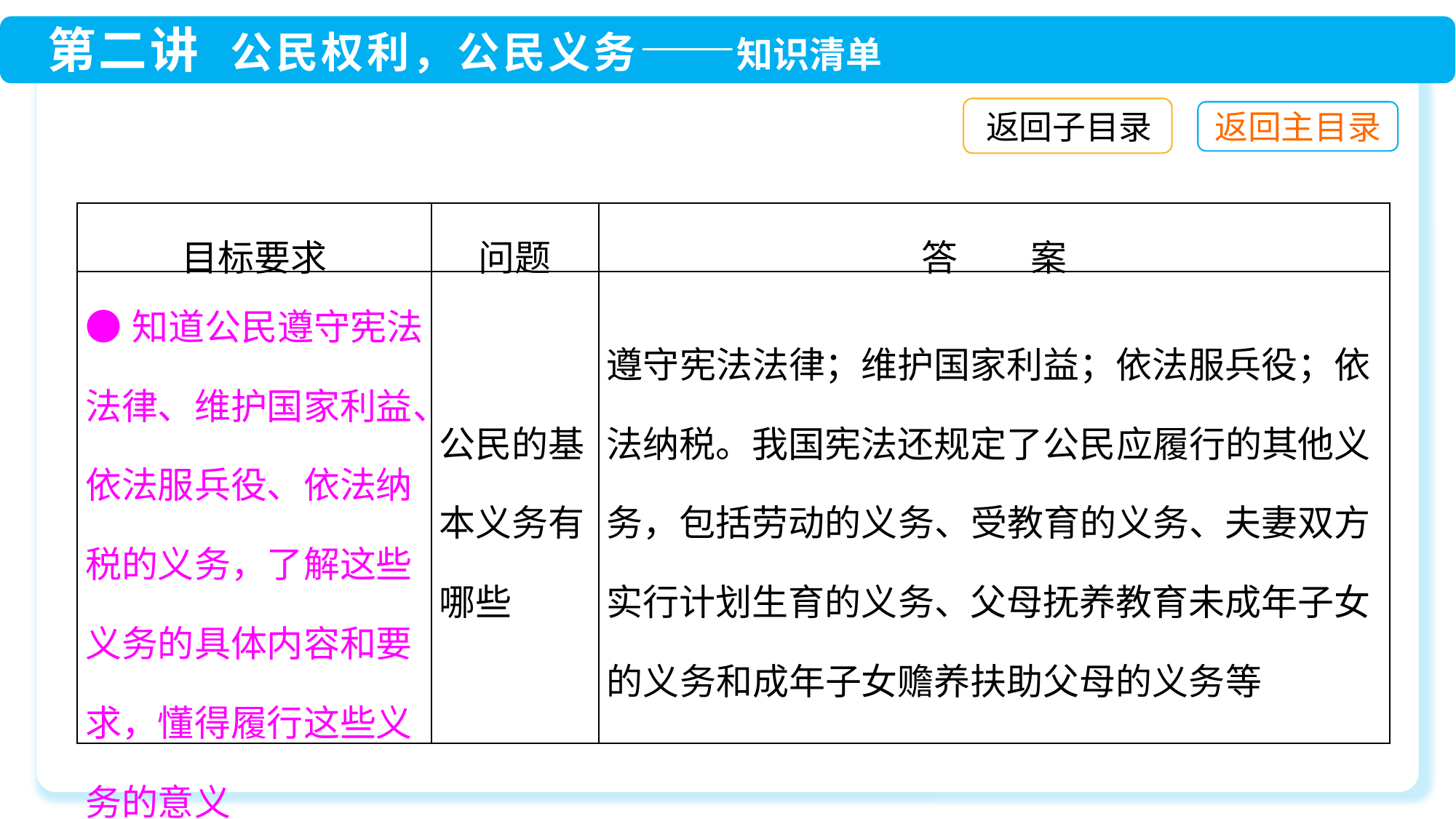

返回子目录
| 目标要求 | 问题 | 答　　案 |
| --- | --- | --- |
| ●知道公民遵守宪法法律、维护国家利益、依法服兵役、依法纳税的义务，了解这些义务的具体内容和要求，懂得履行这些义务的意义 | 公民的基本义务有哪些 | 遵守宪法法律；维护国家利益；依法服兵役；依法纳税。我国宪法还规定了公民应履行的其他义务，包括劳动的义务、受教育的义务、夫妻双方实行计划生育的义务、父母抚养教育未成年子女的义务和成年子女赡养扶助父母的义务等 |